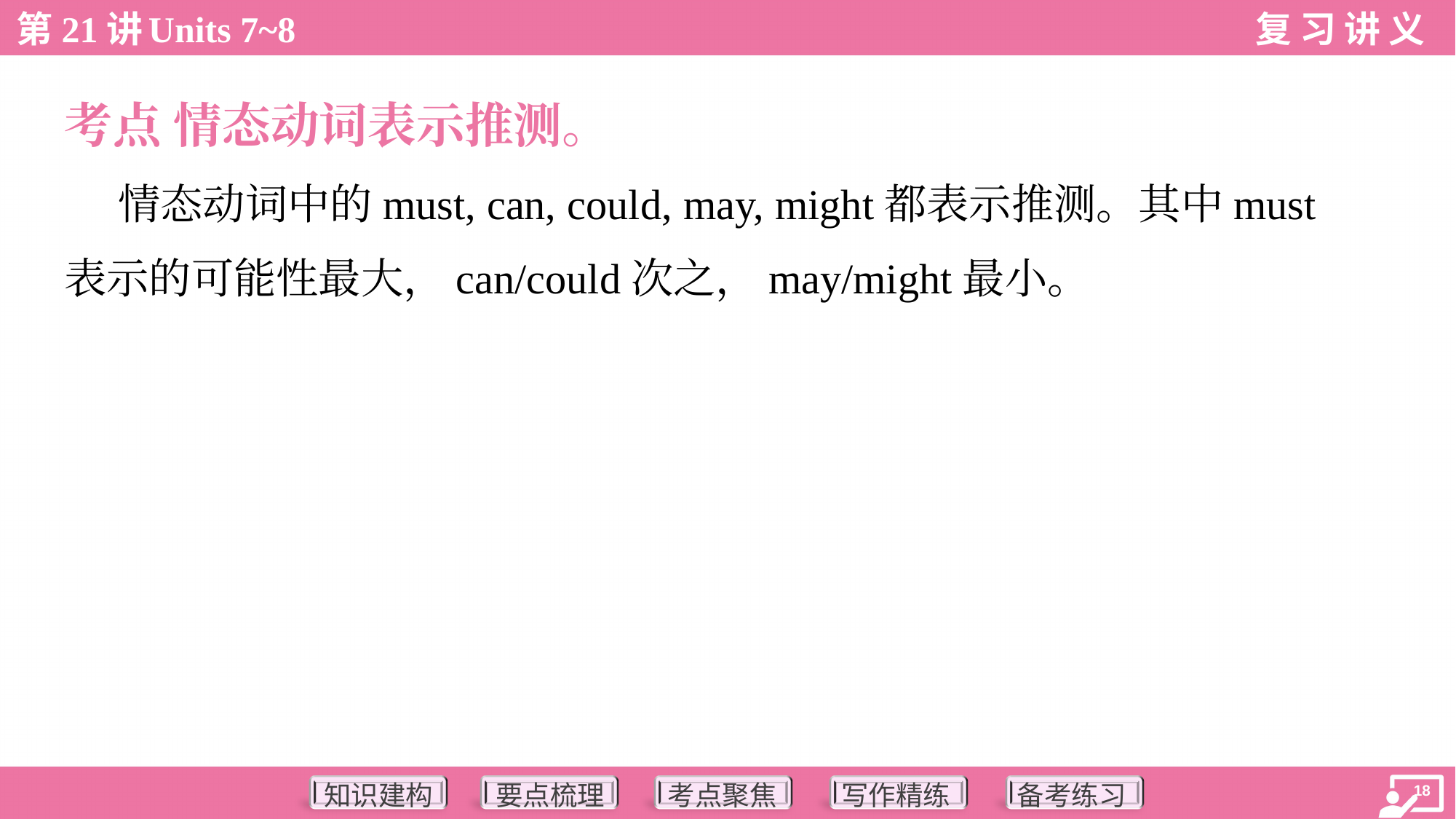

考点 情态动词表示推测。
    情态动词中的must, can, could, may, might都表示推测。其中must
表示的可能性最大，can/could次之，may/might最小。